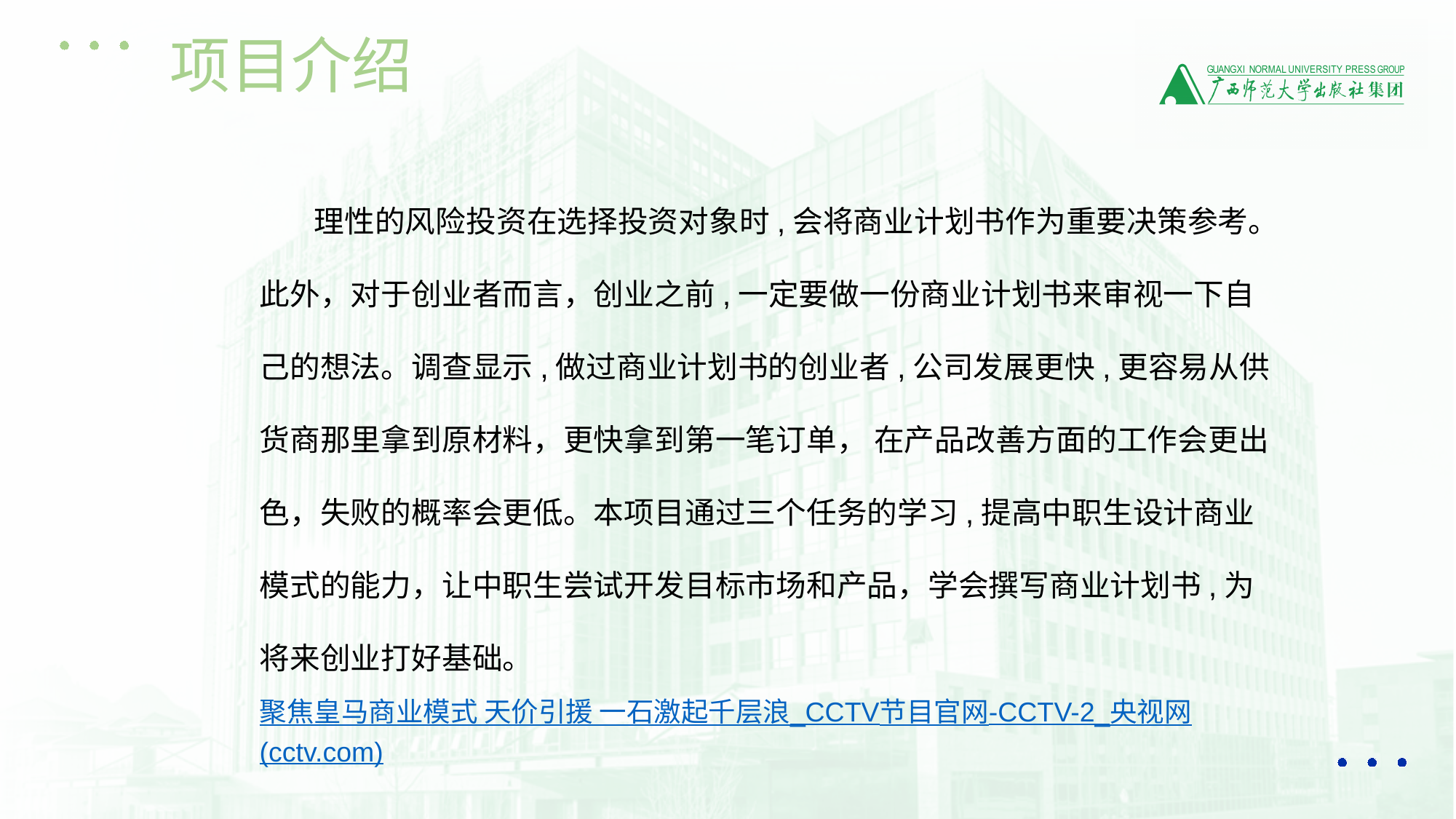

项目介绍
理性的风险投资在选择投资对象时,会将商业计划书作为重要决策参考。此外，对于创业者而言，创业之前,一定要做一份商业计划书来审视一下自己的想法。调查显示,做过商业计划书的创业者,公司发展更快,更容易从供货商那里拿到原材料，更快拿到第一笔订单， 在产品改善方面的工作会更出色，失败的概率会更低。本项目通过三个任务的学习,提高中职生设计商业模式的能力，让中职生尝试开发目标市场和产品，学会撰写商业计划书,为将来创业打好基础。
聚焦皇马商业模式 天价引援 一石激起千层浪_CCTV节目官网-CCTV-2_央视网(cctv.com)